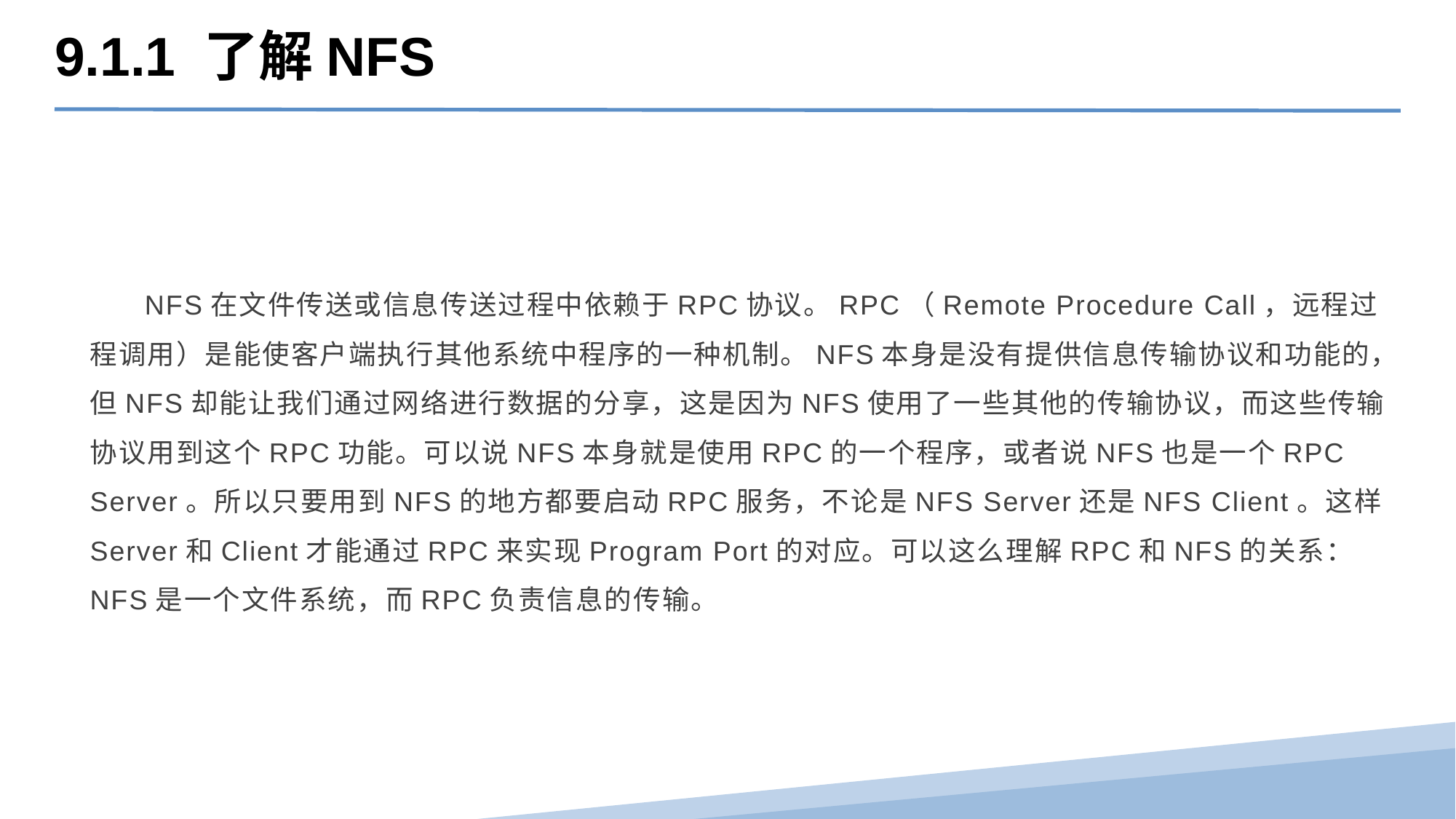

9.1.1 了解NFS
      NFS在文件传送或信息传送过程中依赖于RPC协议。RPC（Remote Procedure Call，远程过程调用）是能使客户端执行其他系统中程序的一种机制。NFS本身是没有提供信息传输协议和功能的，但NFS却能让我们通过网络进行数据的分享，这是因为NFS使用了一些其他的传输协议，而这些传输协议用到这个RPC功能。可以说NFS本身就是使用RPC的一个程序，或者说NFS也是一个RPC Server。所以只要用到NFS的地方都要启动RPC服务，不论是NFS Server还是NFS Client。这样Server和Client才能通过RPC来实现Program Port的对应。可以这么理解RPC和NFS的关系：NFS是一个文件系统，而RPC负责信息的传输。